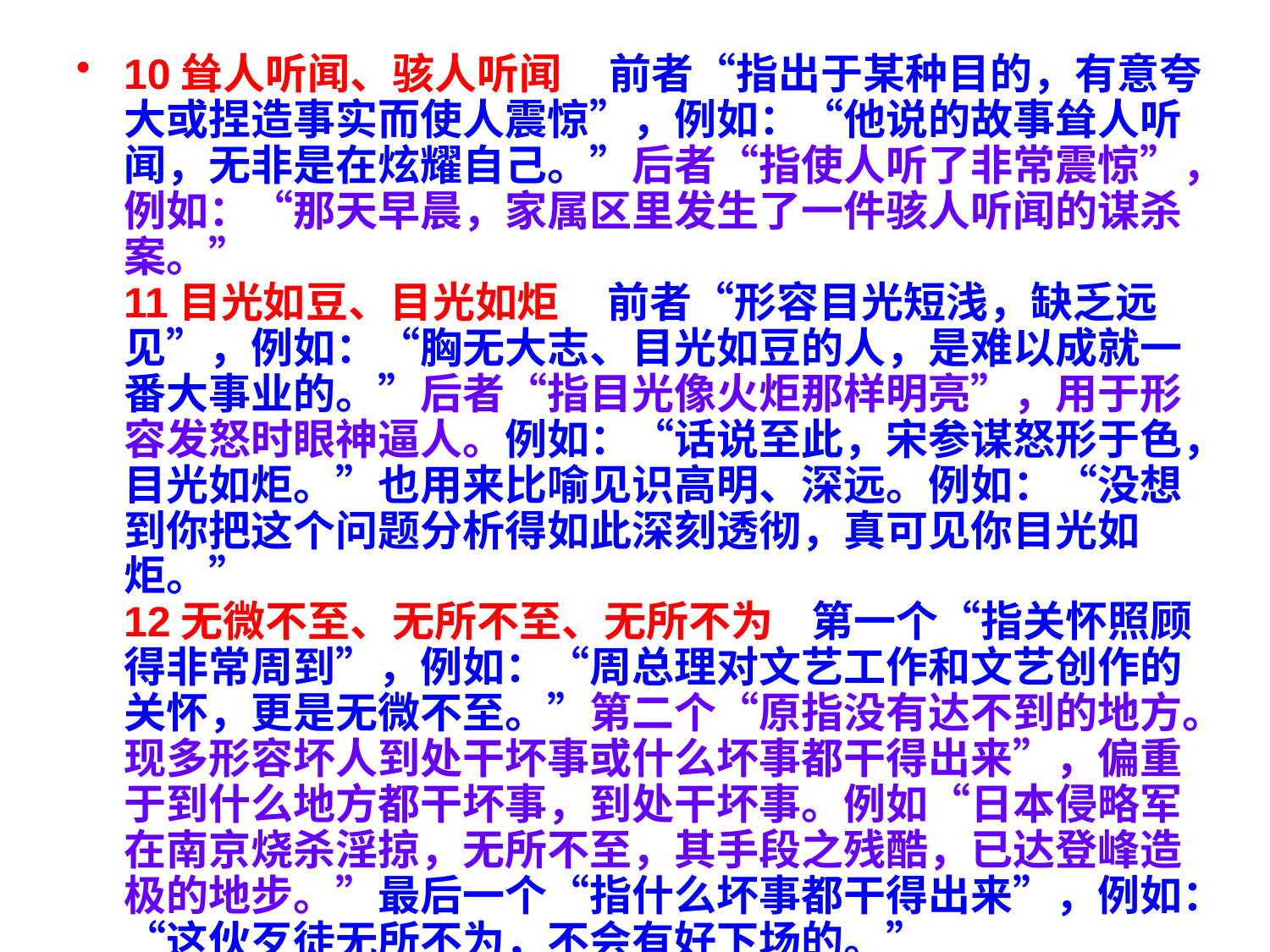

10耸人听闻、骇人听闻     前者“指出于某种目的，有意夸大或捏造事实而使人震惊”，例如：“他说的故事耸人听闻，无非是在炫耀自己。”后者“指使人听了非常震惊”，例如：“那天早晨，家属区里发生了一件骇人听闻的谋杀案。”
11目光如豆、目光如炬     前者“形容目光短浅，缺乏远见”，例如：“胸无大志、目光如豆的人，是难以成就一番大事业的。”后者“指目光像火炬那样明亮”，用于形容发怒时眼神逼人。例如：“话说至此，宋参谋怒形于色，目光如炬。”也用来比喻见识高明、深远。例如：“没想到你把这个问题分析得如此深刻透彻，真可见你目光如炬。”
12无微不至、无所不至、无所不为    第一个“指关怀照顾得非常周到”，例如：“周总理对文艺工作和文艺创作的关怀，更是无微不至。”第二个“原指没有达不到的地方。现多形容坏人到处干坏事或什么坏事都干得出来”，偏重于到什么地方都干坏事，到处干坏事。例如“日本侵略军在南京烧杀淫掠，无所不至，其手段之残酷，已达登峰造极的地步。”最后一个“指什么坏事都干得出来”，例如：“这伙歹徒无所不为，不会有好下场的。”